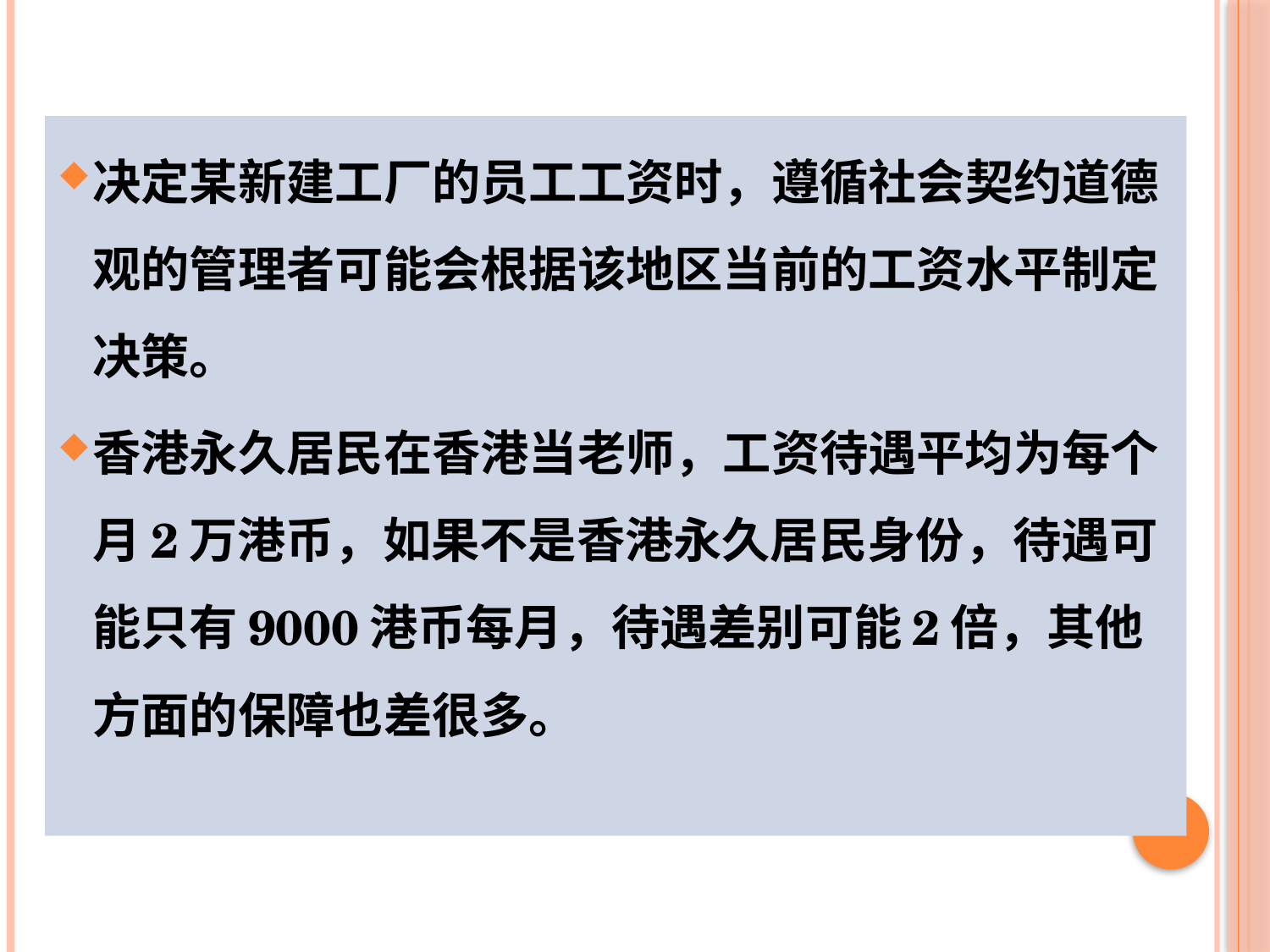

决定某新建工厂的员工工资时，遵循社会契约道德观的管理者可能会根据该地区当前的工资水平制定决策。
香港永久居民在香港当老师，工资待遇平均为每个月2万港币，如果不是香港永久居民身份，待遇可能只有9000港币每月，待遇差别可能2倍，其他方面的保障也差很多。